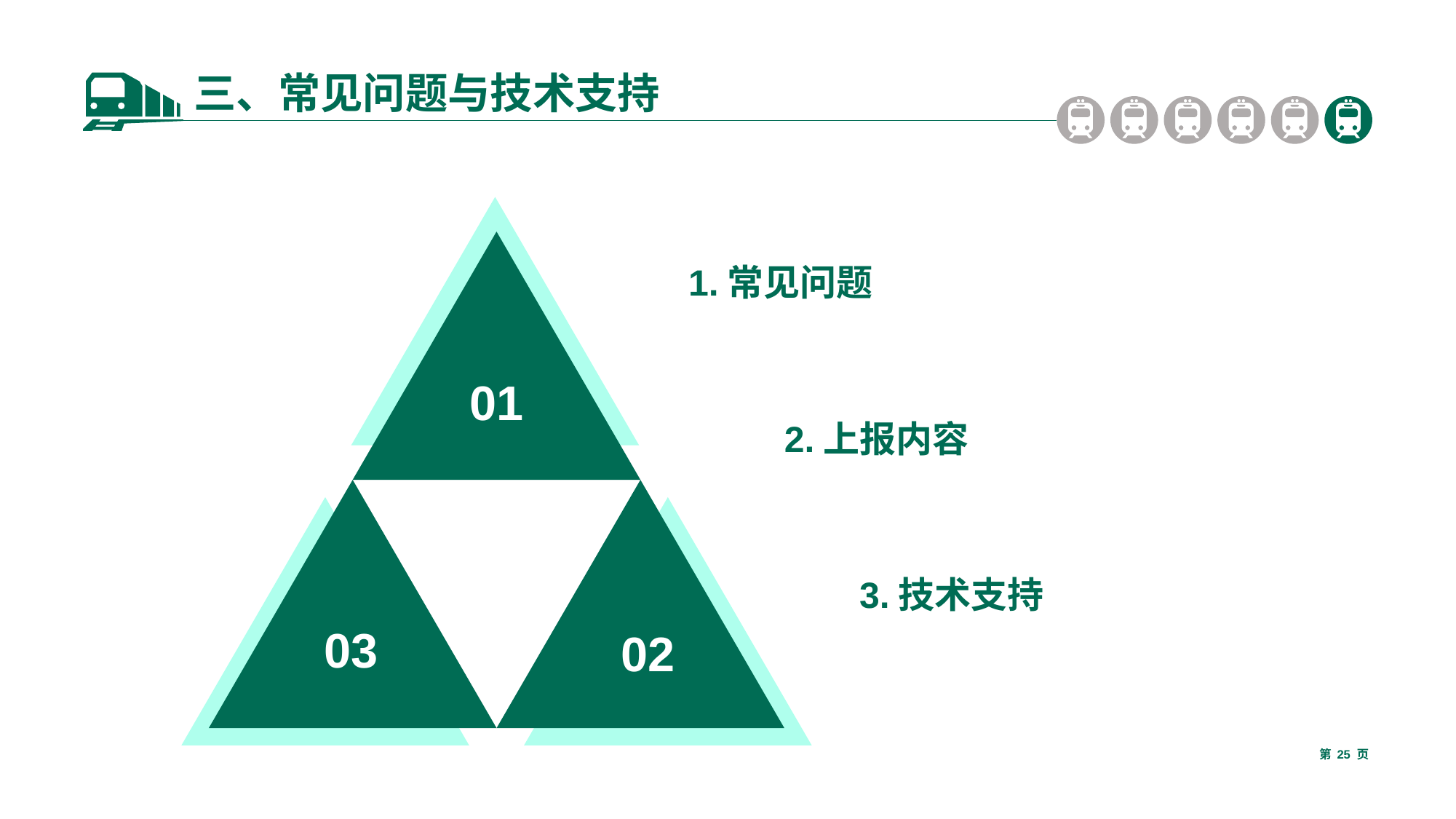

三、常见问题与技术支持

1.常见问题
01
2.上报内容

3.技术支持
03
02

第 25 页